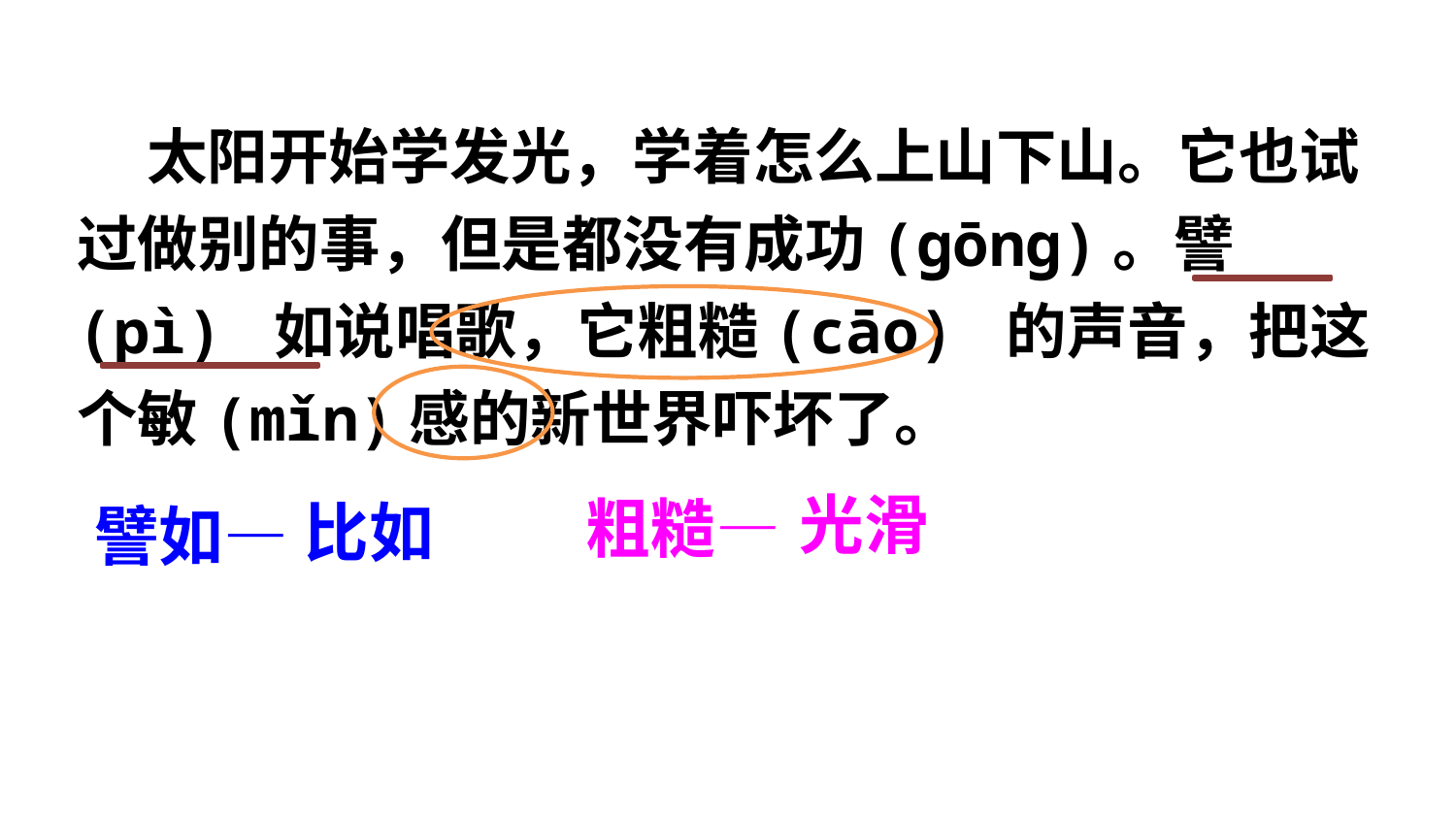

太阳开始学发光，学着怎么上山下山。它也试过做别的事，但是都没有成功(ɡōnɡ)。譬(pì) 如说唱歌，它粗糙(cāo) 的声音，把这个敏(mǐn)感的新世界吓坏了。
状元成才路
状元成才路
状元成才路
状元成才路
状元成才路
状元成才路
状元成才路
状元成才路
状元成才路
状元成才路
状元成才路
状元成才路
状元成才路
状元成才路
状元成才路
状元成才路
状元成才路
状元成才路

状元成才路
状元成才路
状元成才路
状元成才路
状元成才路
状元成才路

状元成才路
状元成才路
状元成才路
状元成才路
状元成才路
状元成才路
状元成才路
状元成才路
状元成才路
状元成才路
状元成才路
状元成才路
状元成才路
状元成才路
状元成才路

状元成才路
状元成才路

状元成才路
状元成才路
状元成才路
状元成才路
状元成才路
状元成才路
状元成才路
状元成才路
状元成才路
状元成才路
状元成才路
状元成才路
状元成才路
状元成才路
状元成才路
状元成才路
状元成才路
状元成才路
状元成才路
状元成才路
状元成才路
状元成才路
状元成才路
状元成才路
状元成才路
光滑
状元成才路
粗糙—
比如
状元成才路
譬如—
状元成才路
状元成才路
状元成才路
状元成才路
状元成才路
状元成才路
状元成才路
状元成才路
状元成才路
状元成才路
状元成才路
状元成才路
状元成才路
状元成才路
状元成才路
状元成才路
状元成才路
状元成才路
状元成才路
状元成才路
状元成才路
状元成才路
状元成才路
状元成才路
状元成才路
状元成才路
状元成才路
状元成才路
状元成才路
状元成才路
状元成才路